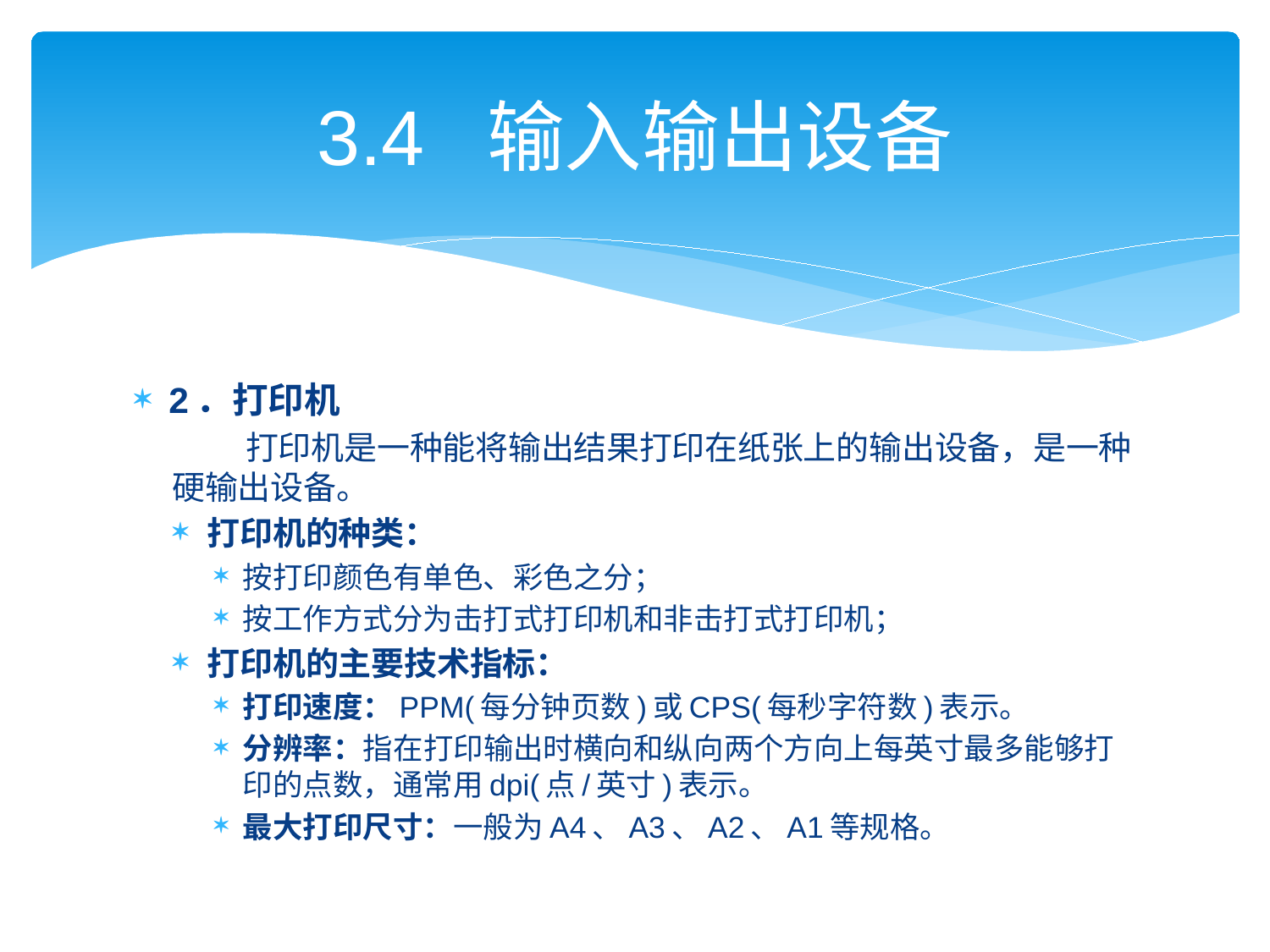

# 3.4  输入输出设备
2．打印机
         打印机是一种能将输出结果打印在纸张上的输出设备，是一种硬输出设备。
打印机的种类：
按打印颜色有单色、彩色之分；
按工作方式分为击打式打印机和非击打式打印机；
打印机的主要技术指标：
打印速度：PPM(每分钟页数)或CPS(每秒字符数)表示。
分辨率：指在打印输出时横向和纵向两个方向上每英寸最多能够打印的点数，通常用dpi(点/英寸)表示。
最大打印尺寸：一般为A4、A3、A2、A1等规格。